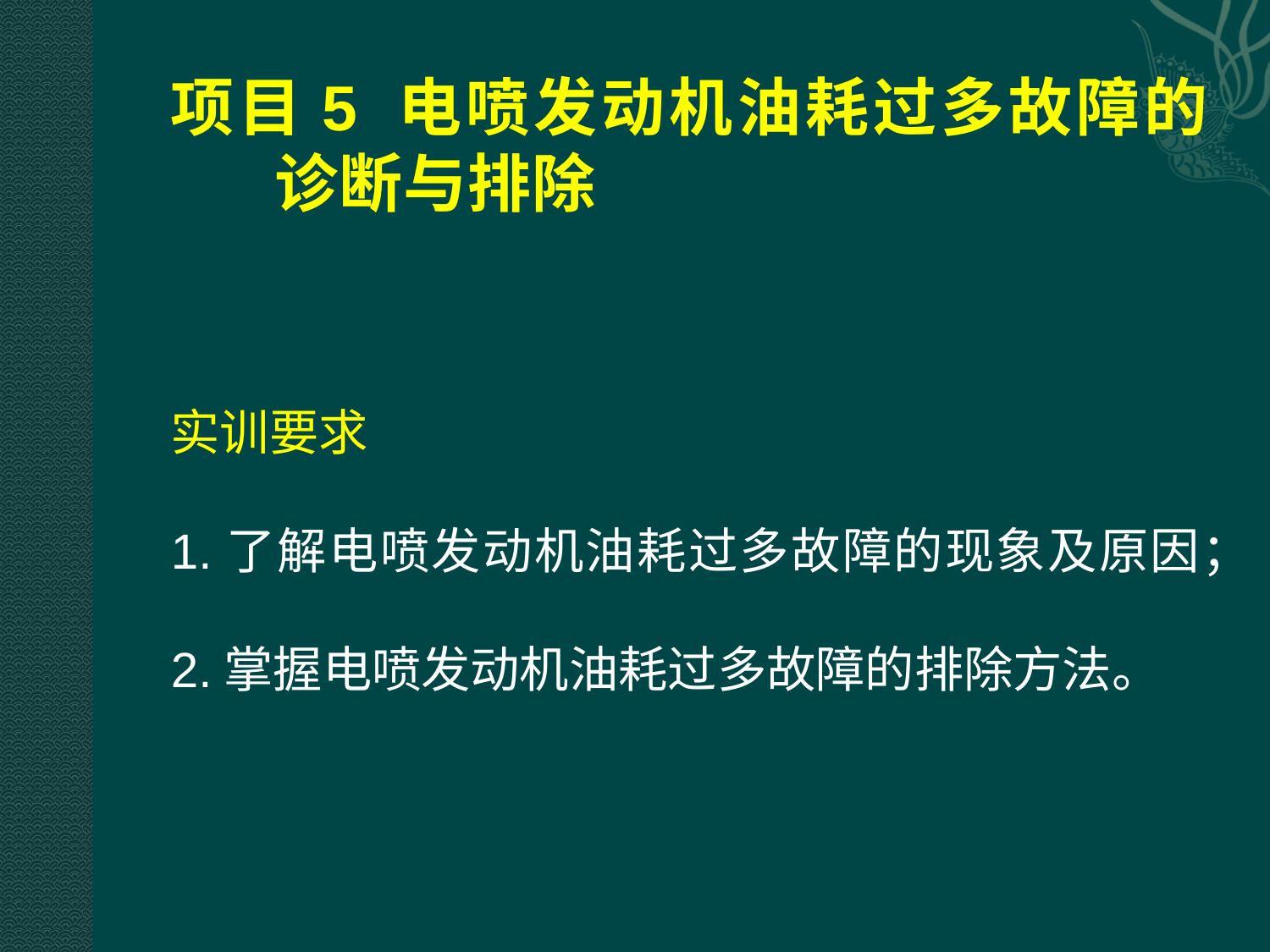

# 项目5 电喷发动机油耗过多故障的 诊断与排除
实训要求
1.了解电喷发动机油耗过多故障的现象及原因；
2.掌握电喷发动机油耗过多故障的排除方法。